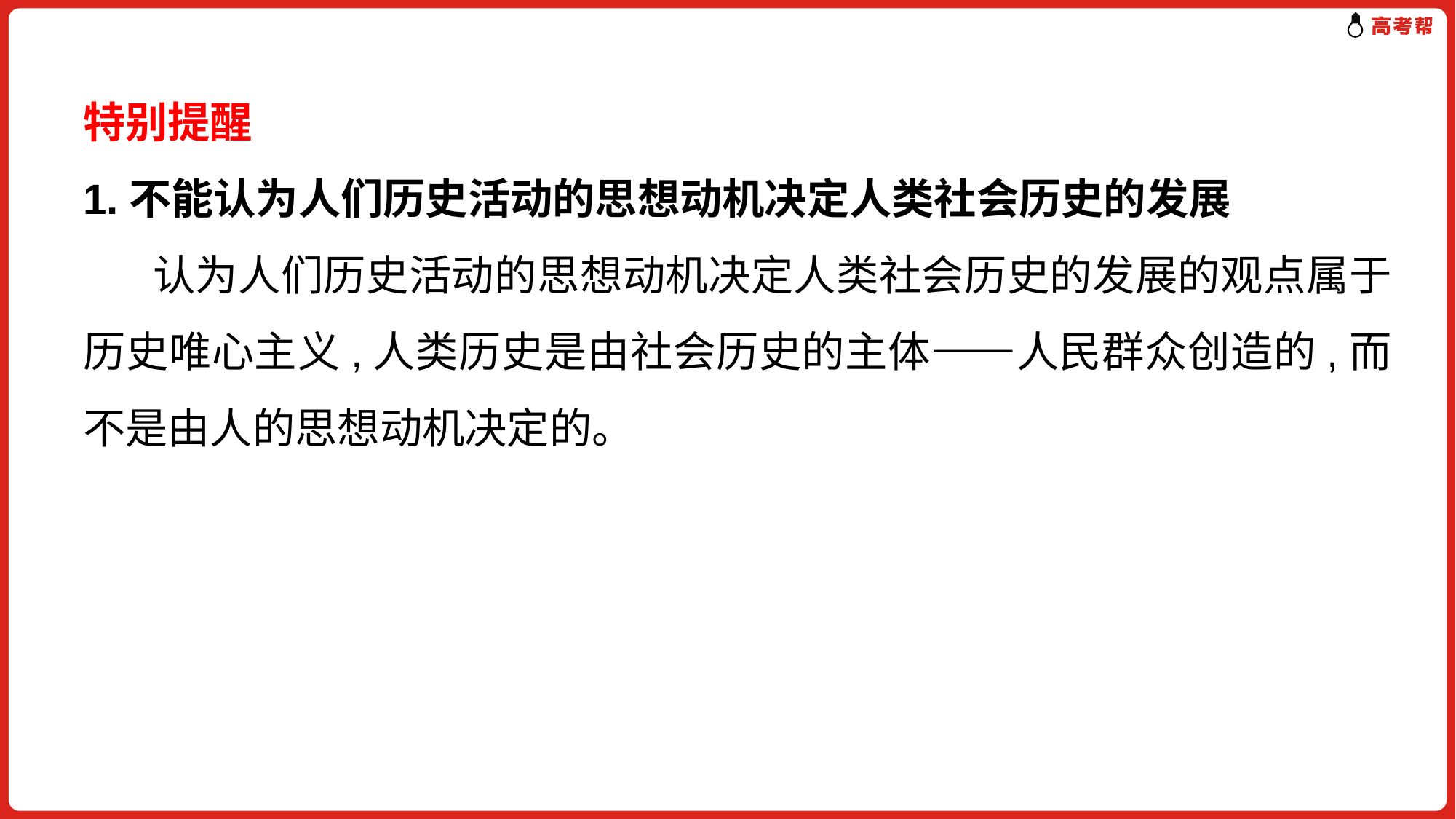

特别提醒
1.不能认为人们历史活动的思想动机决定人类社会历史的发展
      认为人们历史活动的思想动机决定人类社会历史的发展的观点属于历史唯心主义,人类历史是由社会历史的主体——人民群众创造的,而不是由人的思想动机决定的。